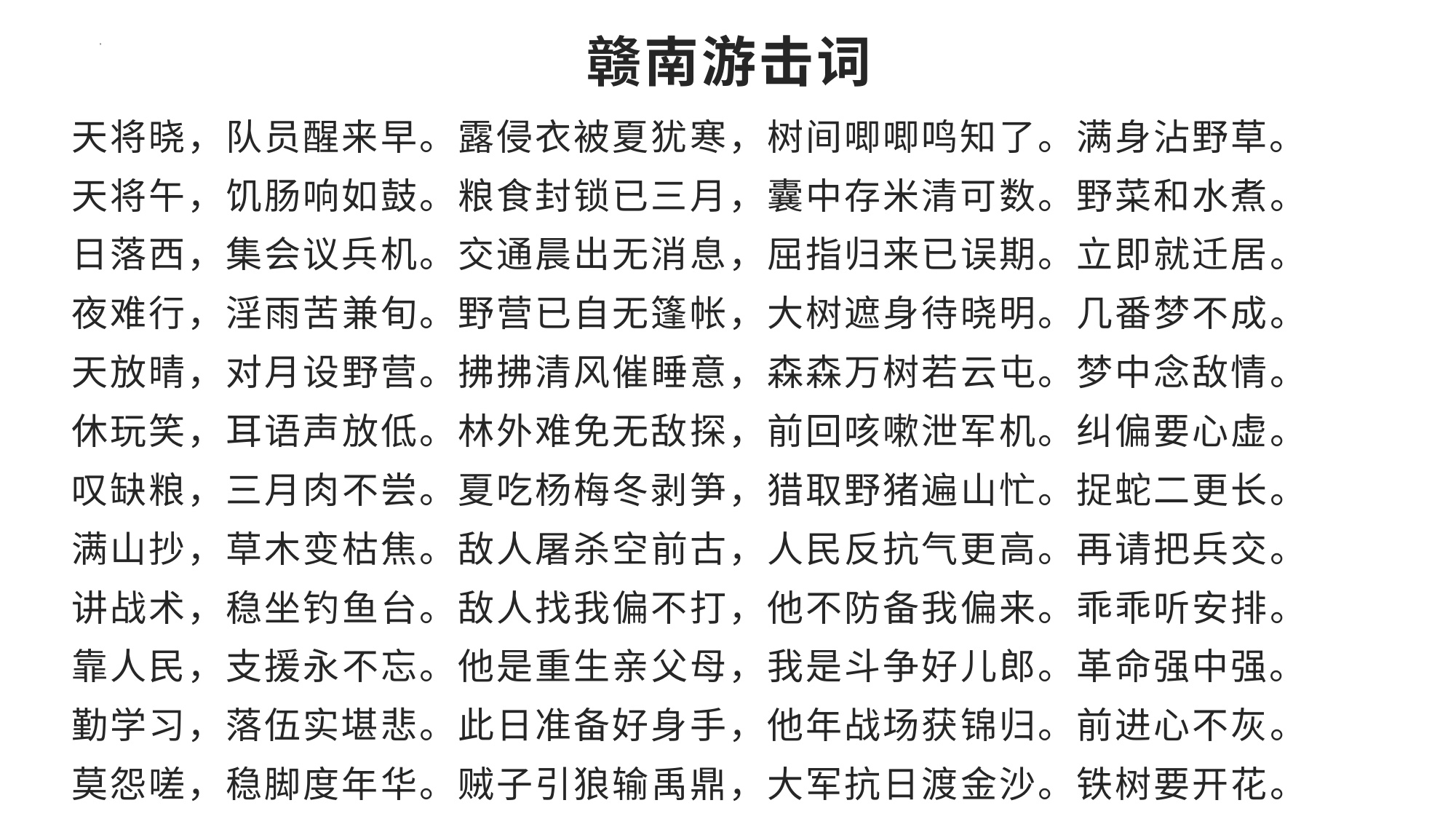

# 赣南游击词
天将晓，队员醒来早。露侵衣被夏犹寒，树间唧唧鸣知了。满身沾野草。
天将午，饥肠响如鼓。粮食封锁已三月，囊中存米清可数。野菜和水煮。
日落西，集会议兵机。交通晨出无消息，屈指归来已误期。立即就迁居。
夜难行，淫雨苦兼旬。野营已自无篷帐，大树遮身待晓明。几番梦不成。
天放晴，对月设野营。拂拂清风催睡意，森森万树若云屯。梦中念敌情。
休玩笑，耳语声放低。林外难免无敌探，前回咳嗽泄军机。纠偏要心虚。
叹缺粮，三月肉不尝。夏吃杨梅冬剥笋，猎取野猪遍山忙。捉蛇二更长。
满山抄，草木变枯焦。敌人屠杀空前古，人民反抗气更高。再请把兵交。
讲战术，稳坐钓鱼台。敌人找我偏不打，他不防备我偏来。乖乖听安排。
靠人民，支援永不忘。他是重生亲父母，我是斗争好儿郎。革命强中强。
勤学习，落伍实堪悲。此日准备好身手，他年战场获锦归。前进心不灰。
莫怨嗟，稳脚度年华。贼子引狼输禹鼎，大军抗日渡金沙。铁树要开花。